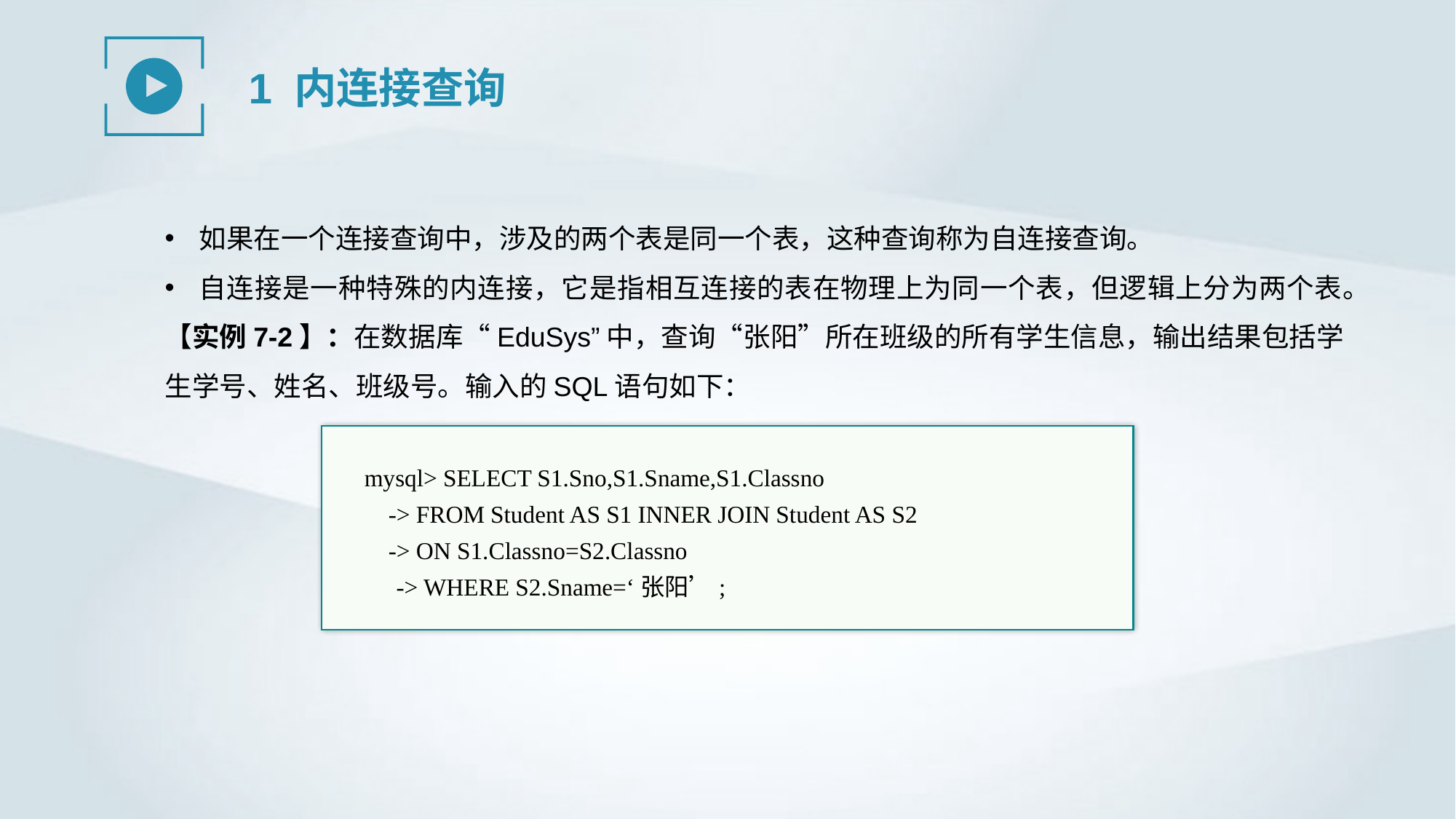

1 内连接查询
如果在一个连接查询中，涉及的两个表是同一个表，这种查询称为自连接查询。
自连接是一种特殊的内连接，它是指相互连接的表在物理上为同一个表，但逻辑上分为两个表。
【实例7-2】：在数据库“EduSys”中，查询“张阳”所在班级的所有学生信息，输出结果包括学生学号、姓名、班级号。输入的SQL语句如下：

mysql> SELECT S1.Sno,S1.Sname,S1.Classno
    -> FROM Student AS S1 INNER JOIN Student AS S2
    -> ON S1.Classno=S2.Classno
-> WHERE S2.Sname=‘张阳’;